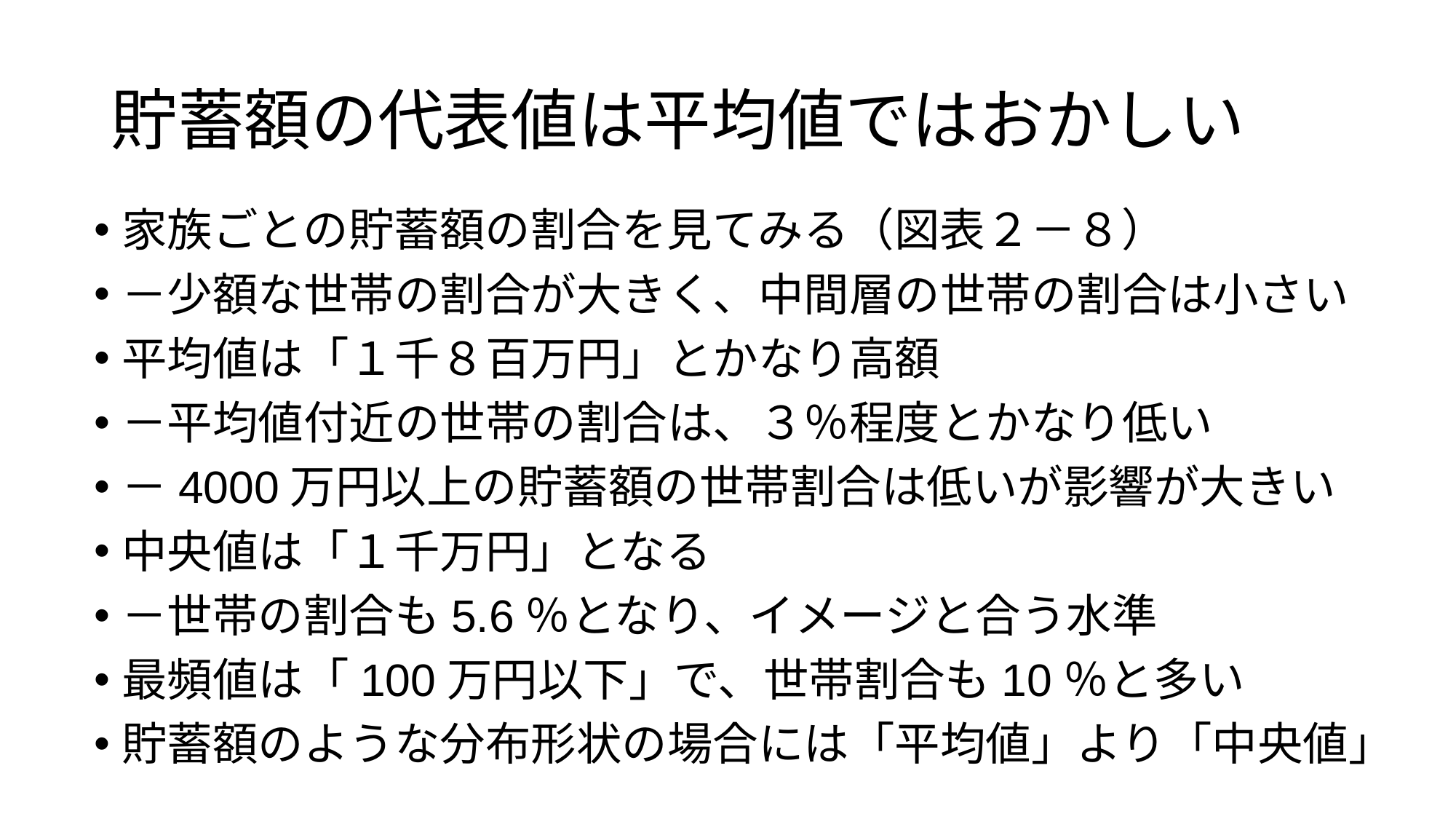

# 貯蓄額の代表値は平均値ではおかしい
家族ごとの貯蓄額の割合を見てみる（図表２－８）
－少額な世帯の割合が大きく、中間層の世帯の割合は小さい
平均値は「１千８百万円」とかなり高額
－平均値付近の世帯の割合は、３％程度とかなり低い
－4000万円以上の貯蓄額の世帯割合は低いが影響が大きい
中央値は「１千万円」となる
－世帯の割合も5.6％となり、イメージと合う水準
最頻値は「100万円以下」で、世帯割合も10％と多い
貯蓄額のような分布形状の場合には「平均値」より「中央値」
13